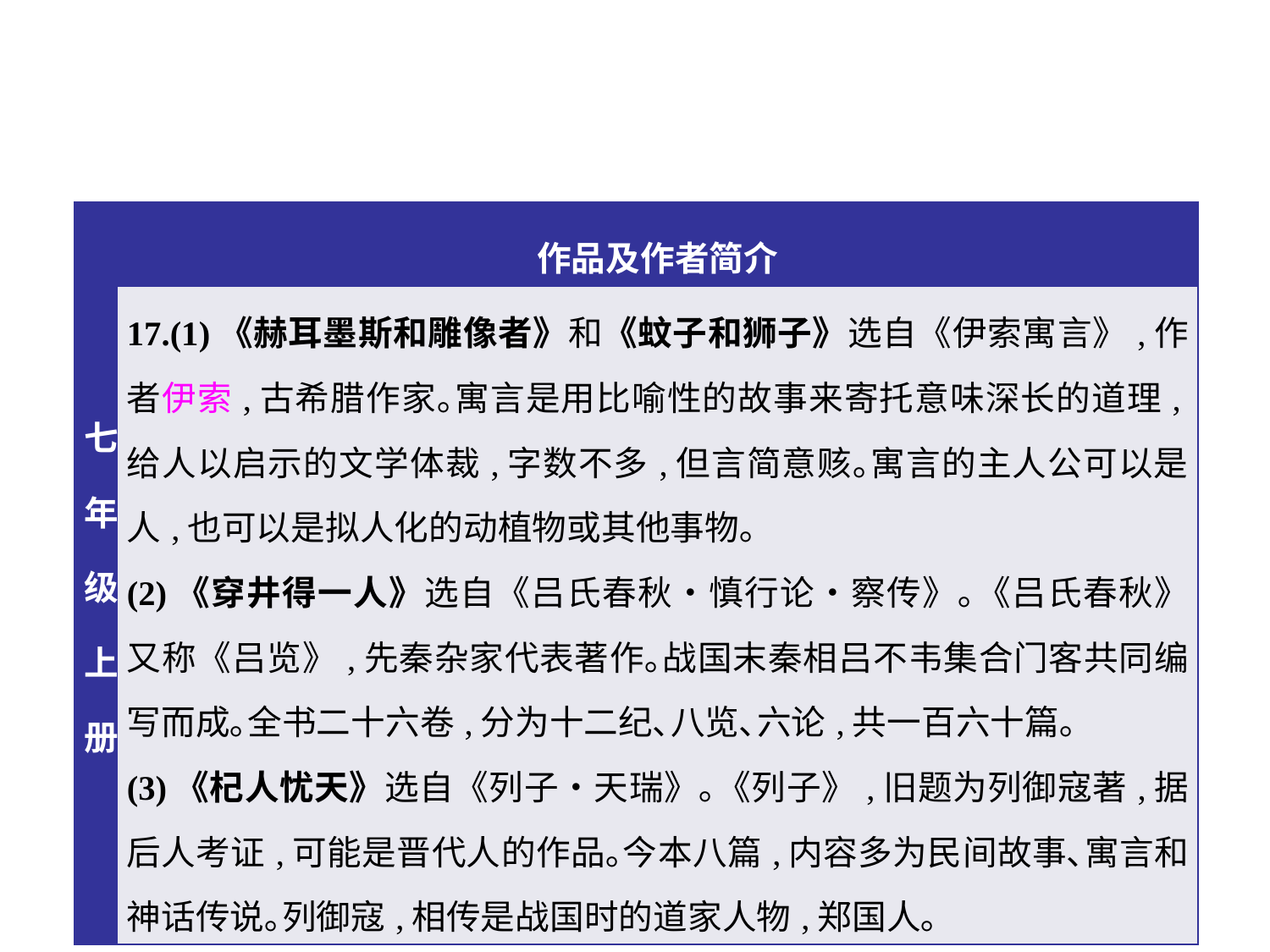

| 七年级上册 | 作品及作者简介 |
| --- | --- |
|  | 17.(1)《赫耳墨斯和雕像者》和《蚊子和狮子》选自《伊索寓言》,作者伊索,古希腊作家｡寓言是用比喻性的故事来寄托意味深长的道理,给人以启示的文学体裁,字数不多,但言简意赅｡寓言的主人公可以是人,也可以是拟人化的动植物或其他事物｡ (2)《穿井得一人》选自《吕氏春秋•慎行论•察传》｡《吕氏春秋》又称《吕览》,先秦杂家代表著作｡战国末秦相吕不韦集合门客共同编写而成｡全书二十六卷,分为十二纪､八览､六论,共一百六十篇｡ (3)《杞人忧天》选自《列子•天瑞》｡《列子》,旧题为列御寇著,据后人考证,可能是晋代人的作品｡今本八篇,内容多为民间故事､寓言和神话传说｡列御寇,相传是战国时的道家人物,郑国人｡ |